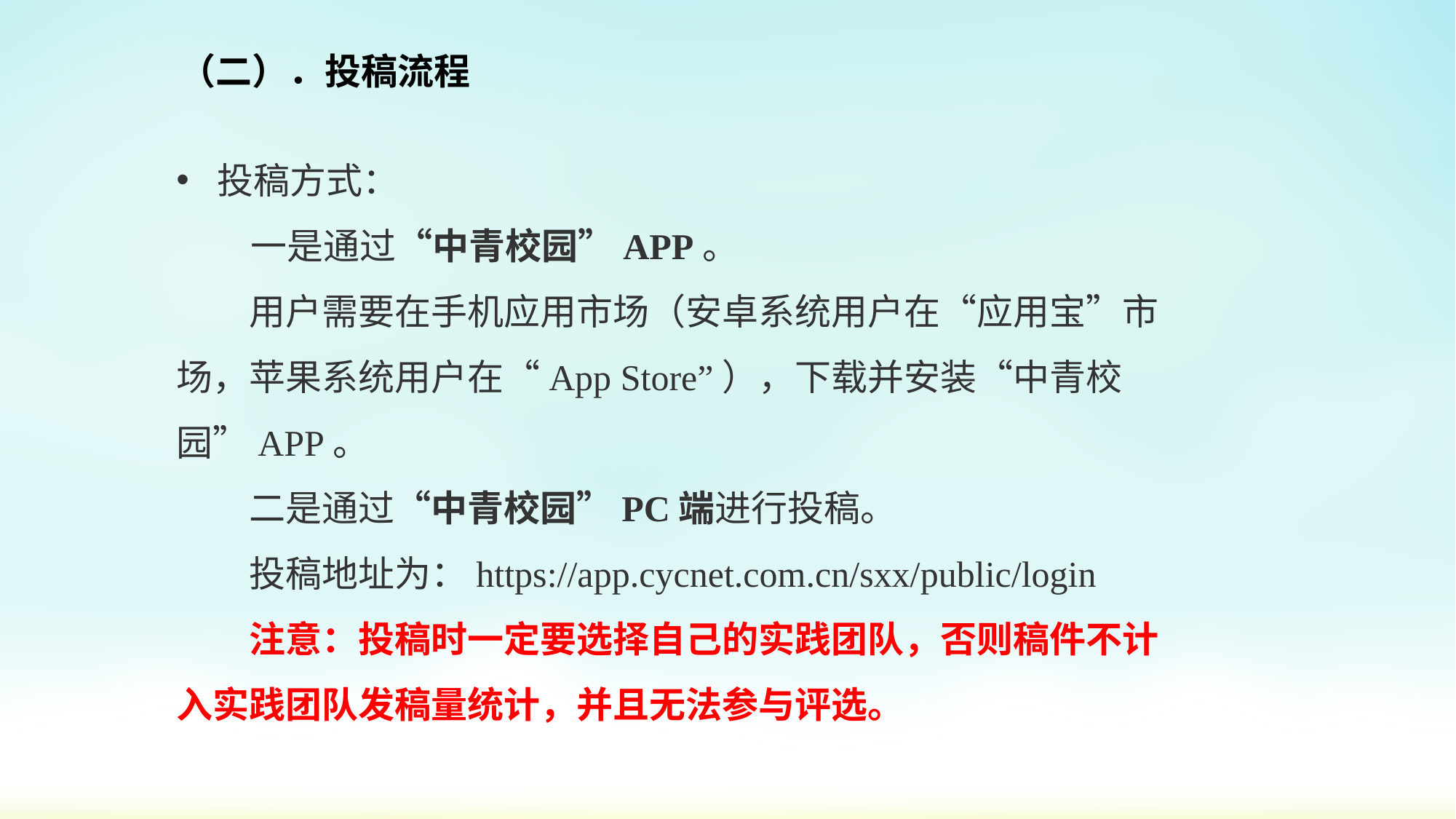

（二）．投稿流程

投稿方式：
        一是通过“中青校园”APP。
　　用户需要在手机应用市场（安卓系统用户在“应用宝”市场，苹果系统用户在“App Store”），下载并安装“中青校园”APP。
　　二是通过“中青校园”PC端进行投稿。
　　投稿地址为：https://app.cycnet.com.cn/sxx/public/login
　　注意：投稿时一定要选择自己的实践团队，否则稿件不计入实践团队发稿量统计，并且无法参与评选。